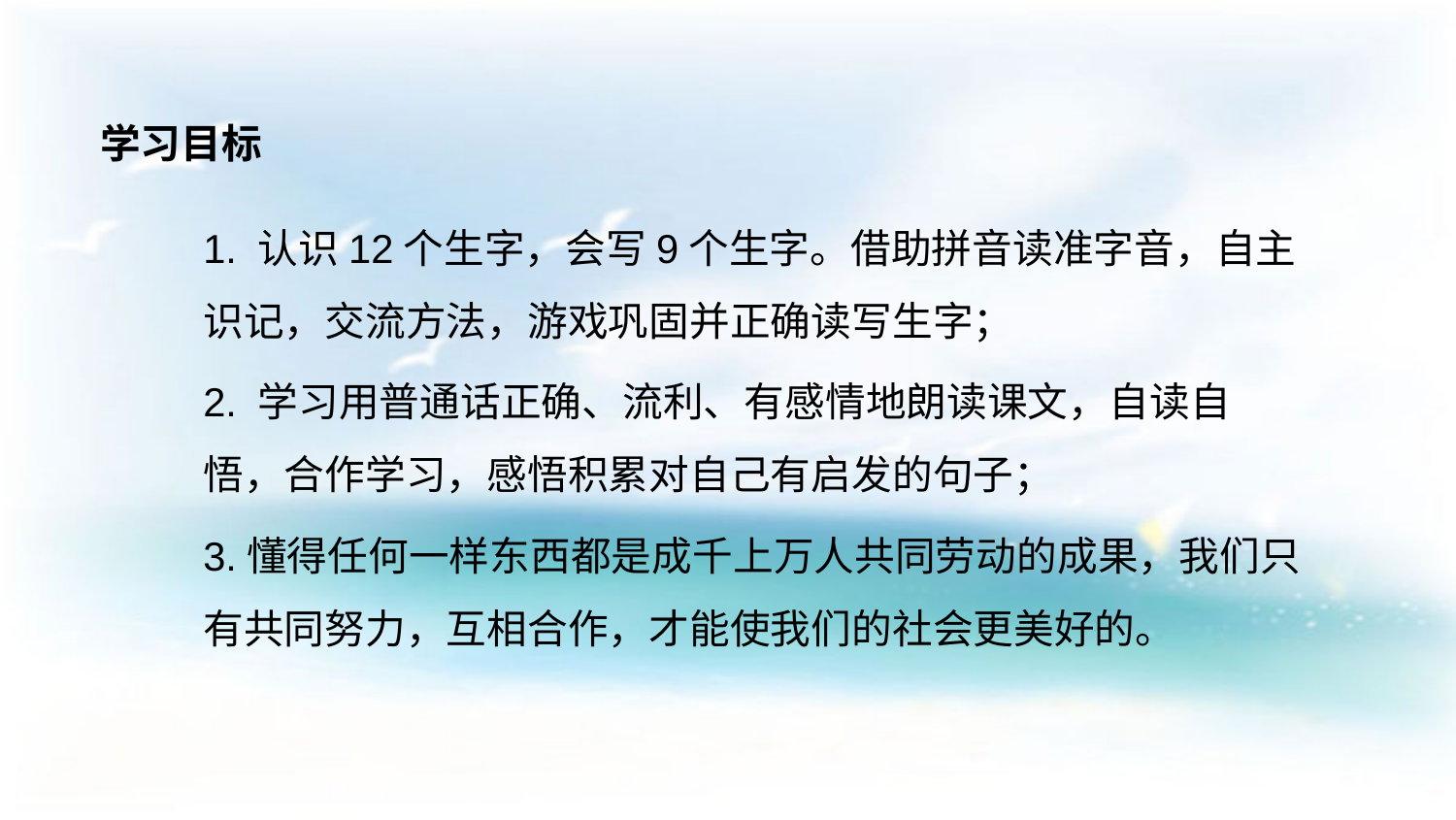

学习目标
1. 认识12个生字，会写9个生字。借助拼音读准字音，自主识记，交流方法，游戏巩固并正确读写生字；
2. 学习用普通话正确、流利、有感情地朗读课文，自读自悟，合作学习，感悟积累对自己有启发的句子；
3.懂得任何一样东西都是成千上万人共同劳动的成果，我们只有共同努力，互相合作，才能使我们的社会更美好的。